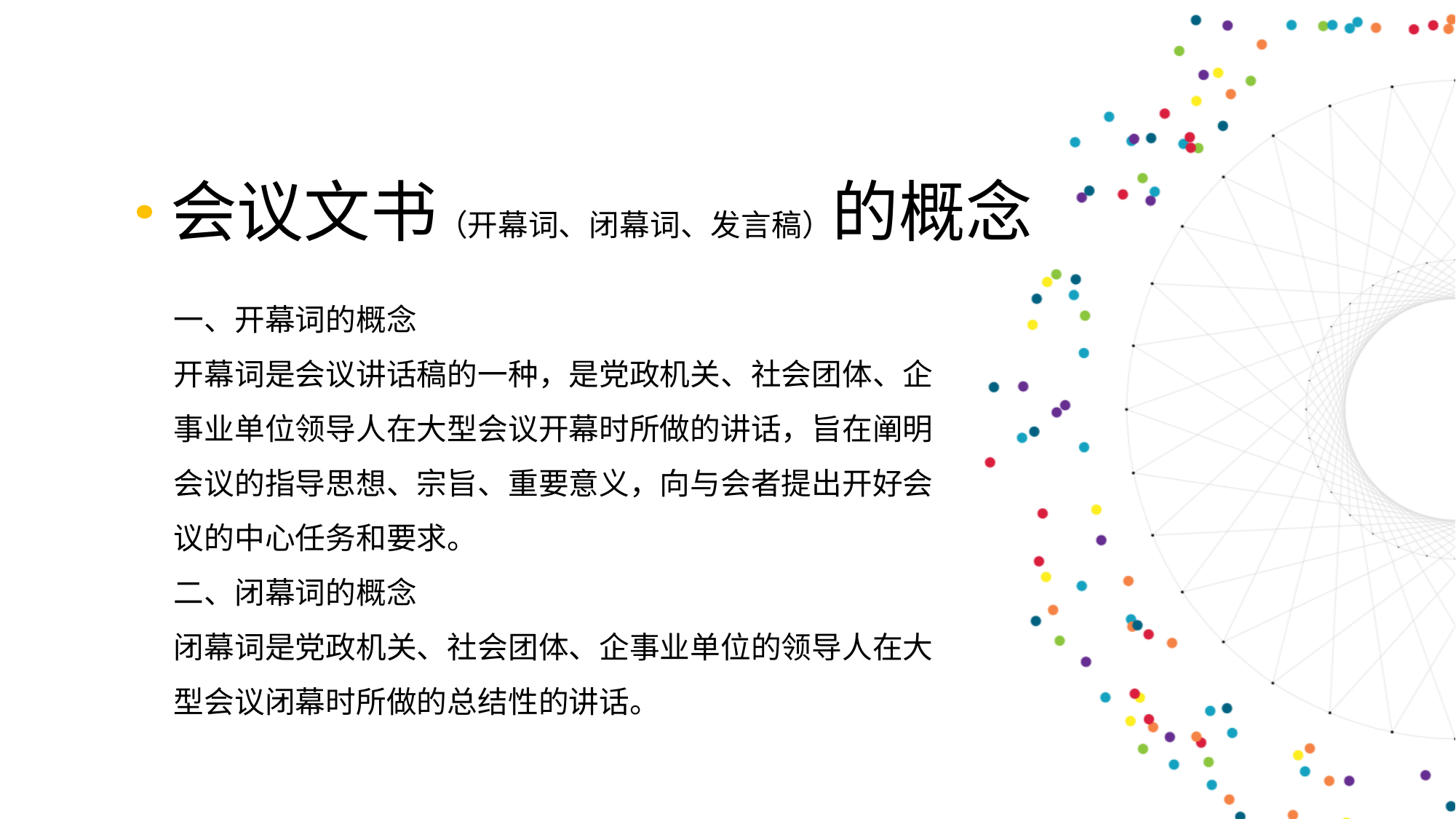

会议文书（开幕词、闭幕词、发言稿）的概念

一、开幕词的概念
开幕词是会议讲话稿的一种，是党政机关、社会团体、企事业单位领导人在大型会议开幕时所做的讲话，旨在阐明会议的指导思想、宗旨、重要意义，向与会者提出开好会议的中心任务和要求。
二、闭幕词的概念
闭幕词是党政机关、社会团体、企事业单位的领导人在大型会议闭幕时所做的总结性的讲话。